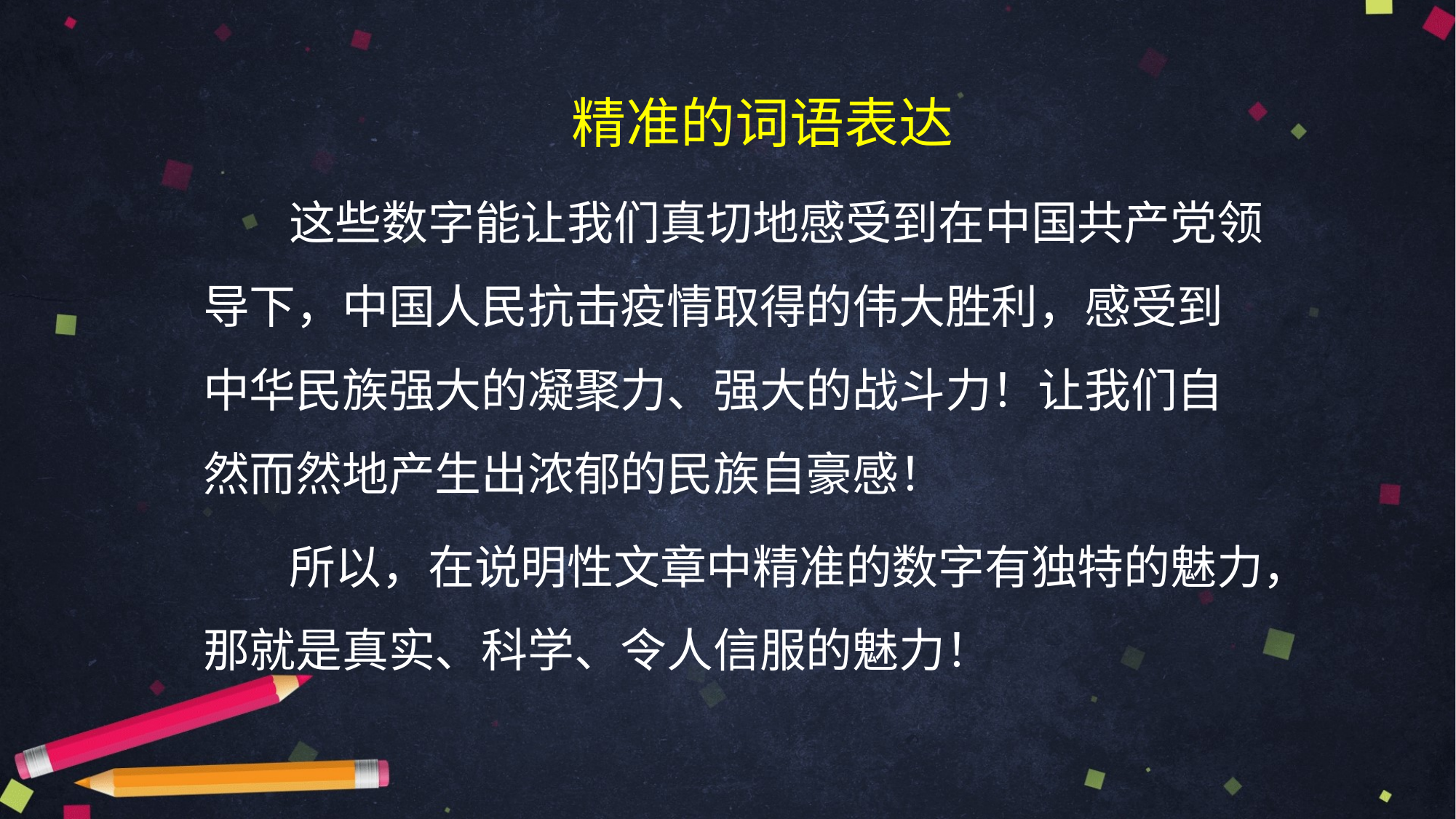

精准的词语表达
  这些数字能让我们真切地感受到在中国共产党领导下，中国人民抗击疫情取得的伟大胜利，感受到中华民族强大的凝聚力、强大的战斗力！让我们自然而然地产生出浓郁的民族自豪感！
  所以，在说明性文章中精准的数字有独特的魅力，那就是真实、科学、令人信服的魅力！